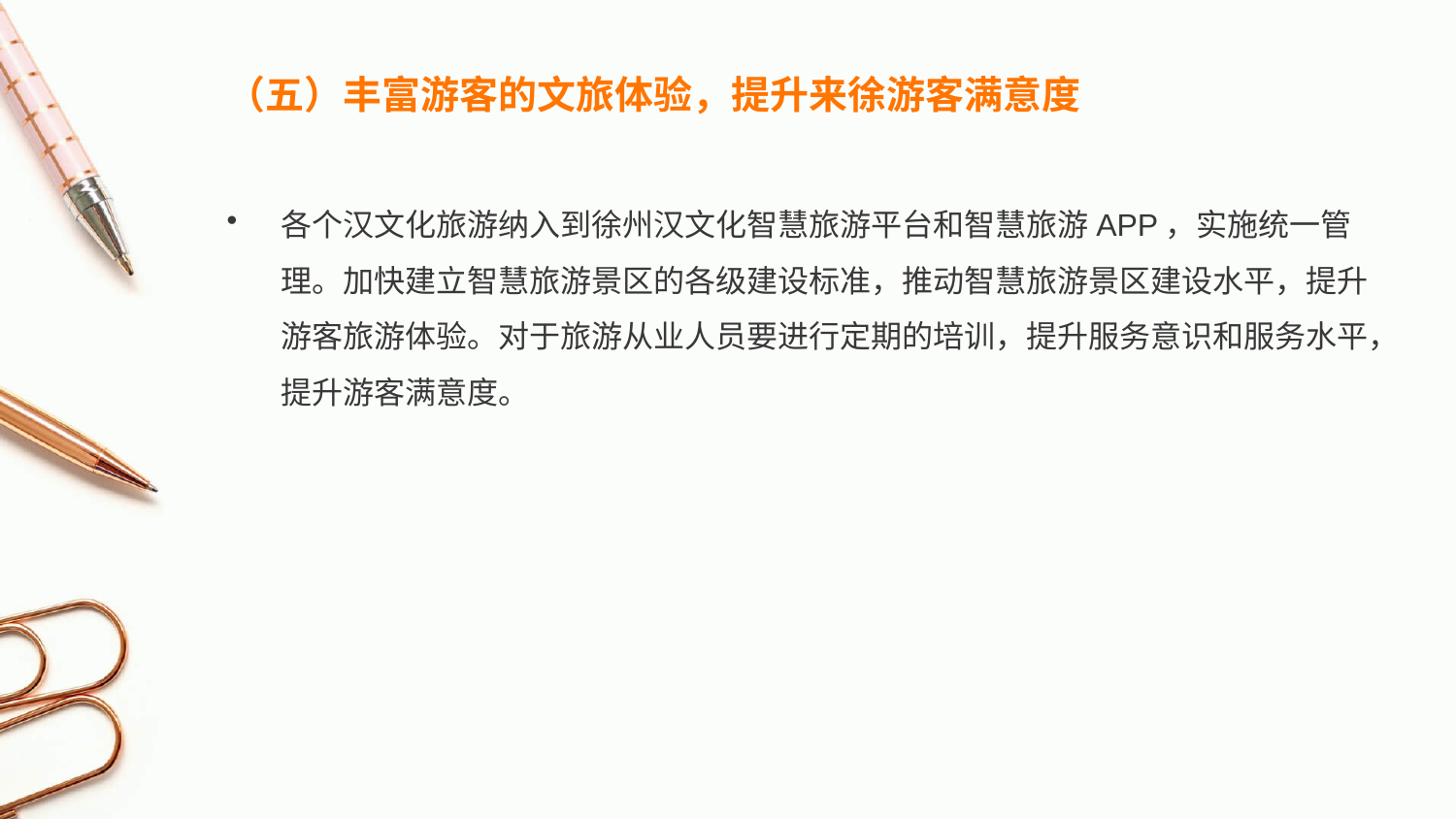

（五）丰富游客的文旅体验，提升来徐游客满意度
各个汉文化旅游纳入到徐州汉文化智慧旅游平台和智慧旅游APP，实施统一管理。加快建立智慧旅游景区的各级建设标准，推动智慧旅游景区建设水平，提升游客旅游体验。对于旅游从业人员要进行定期的培训，提升服务意识和服务水平，提升游客满意度。